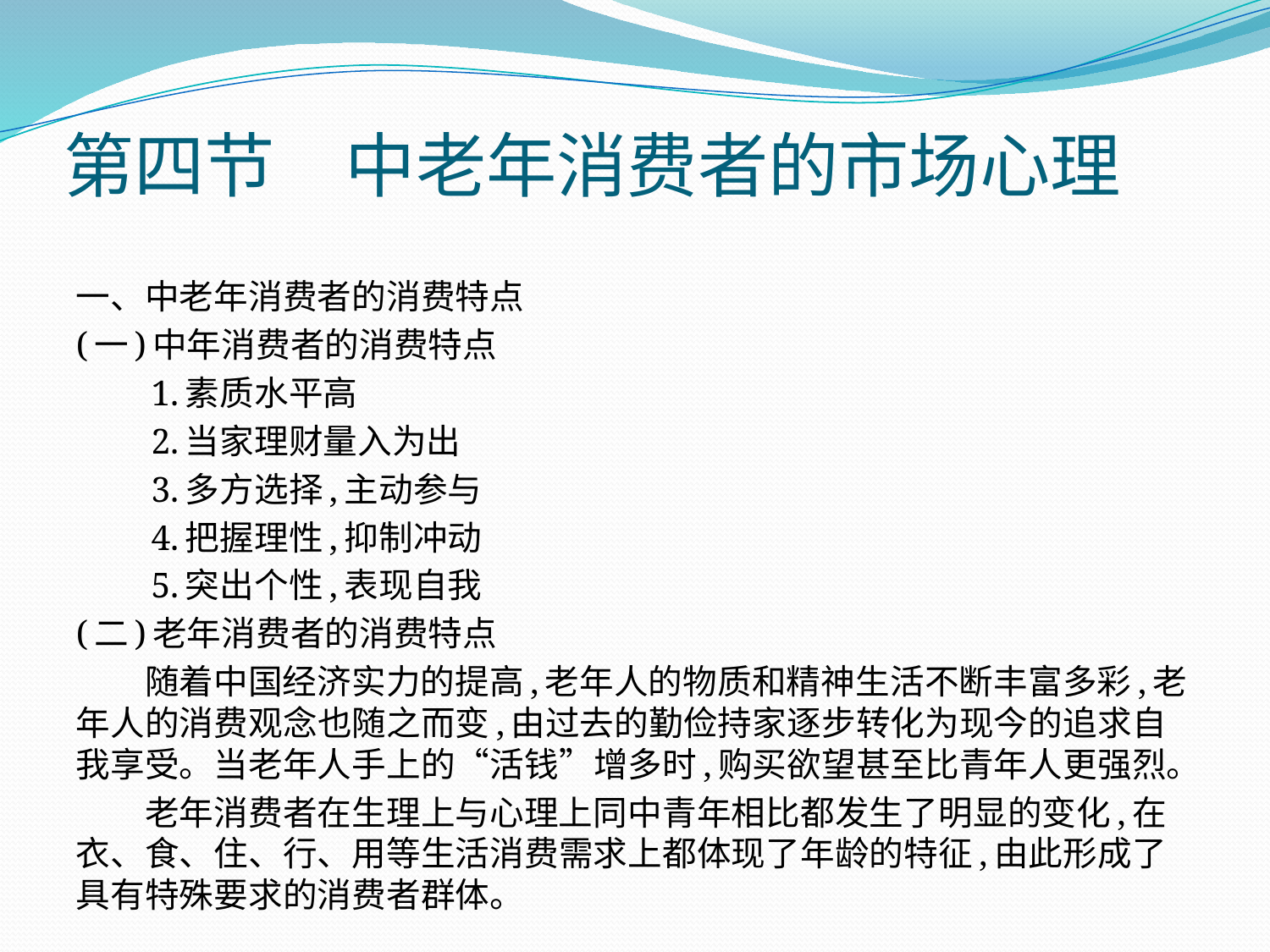

# 第四节　中老年消费者的市场心理
一、中老年消费者的消费特点
(一)中年消费者的消费特点
　　1.素质水平高
　　2.当家理财量入为出
　　3.多方选择,主动参与
　　4.把握理性,抑制冲动
　　5.突出个性,表现自我
(二)老年消费者的消费特点
        随着中国经济实力的提高,老年人的物质和精神生活不断丰富多彩,老年人的消费观念也随之而变,由过去的勤俭持家逐步转化为现今的追求自我享受。当老年人手上的“活钱”增多时,购买欲望甚至比青年人更强烈。
　　老年消费者在生理上与心理上同中青年相比都发生了明显的变化,在衣、食、住、行、用等生活消费需求上都体现了年龄的特征,由此形成了具有特殊要求的消费者群体。